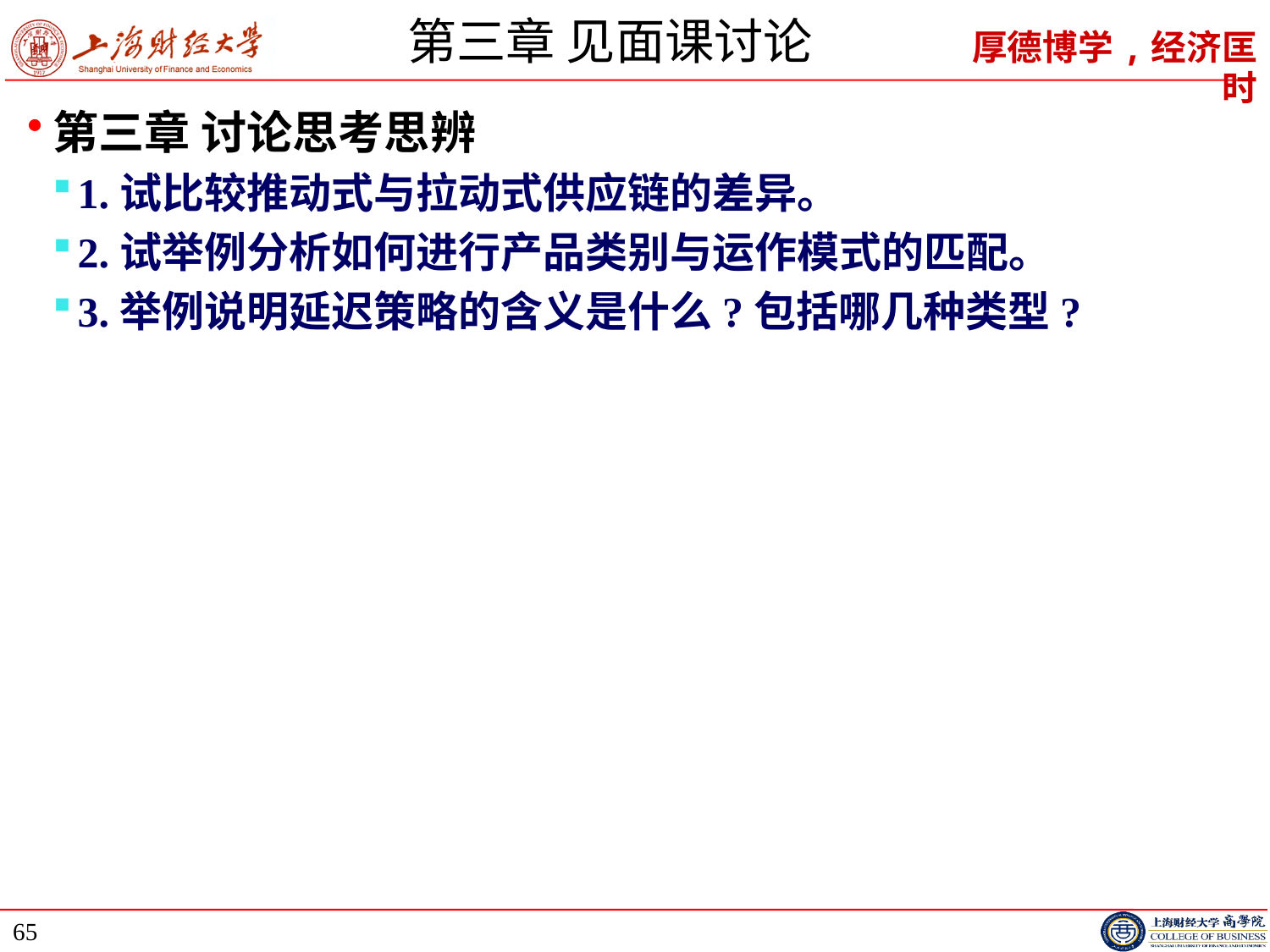

# 第三章 见面课讨论
第三章 讨论思考思辨
1.试比较推动式与拉动式供应链的差异。
2.试举例分析如何进行产品类别与运作模式的匹配。
3.举例说明延迟策略的含义是什么?包括哪几种类型?

65